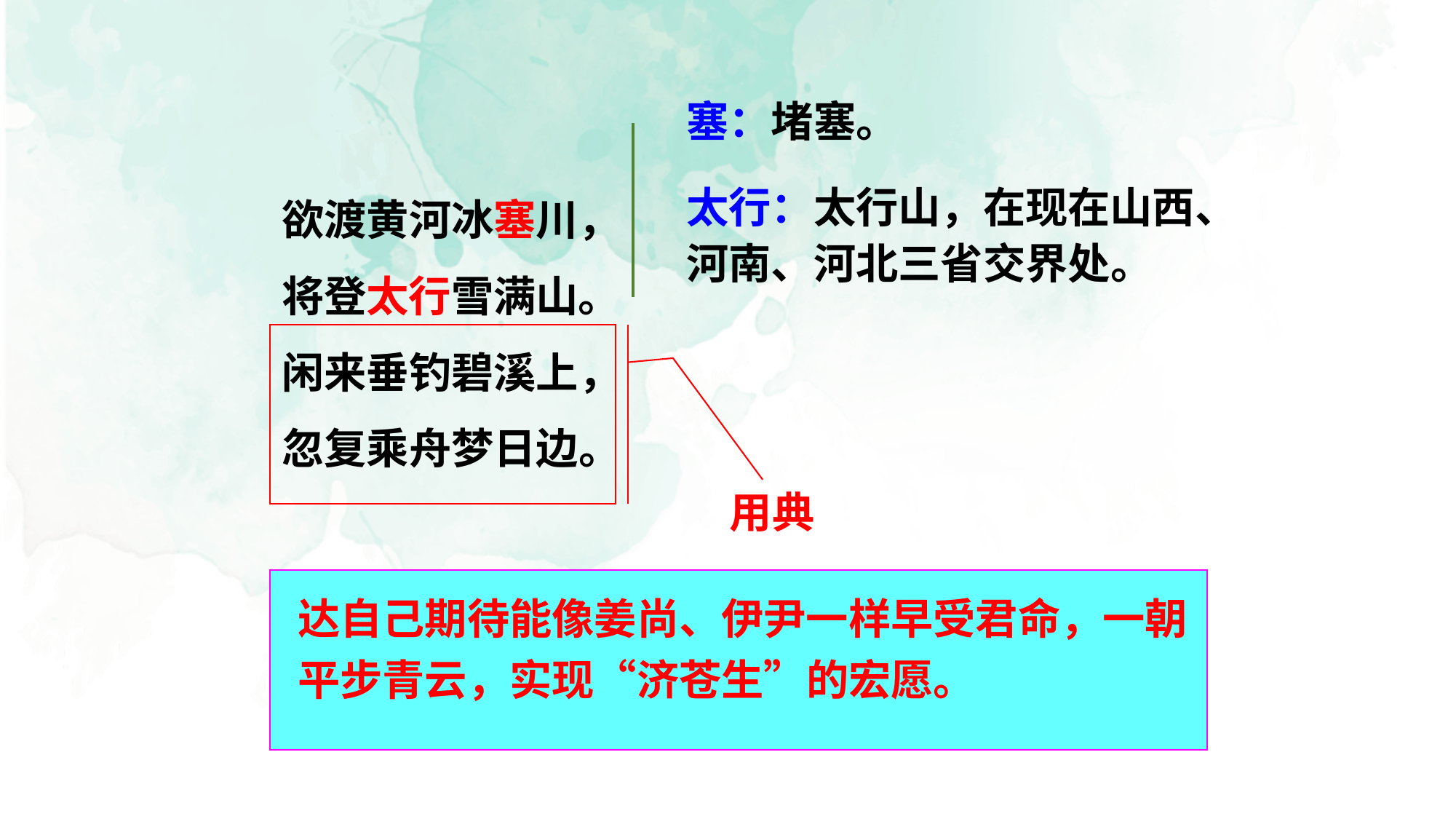

塞：堵塞。
太行：太行山，在现在山西、河南、河北三省交界处。
欲渡黄河冰塞川，
将登太行雪满山。
闲来垂钓碧溪上，
忽复乘舟梦日边。

用典

达自己期待能像姜尚、伊尹一样早受君命，一朝平步青云，实现“济苍生”的宏愿。